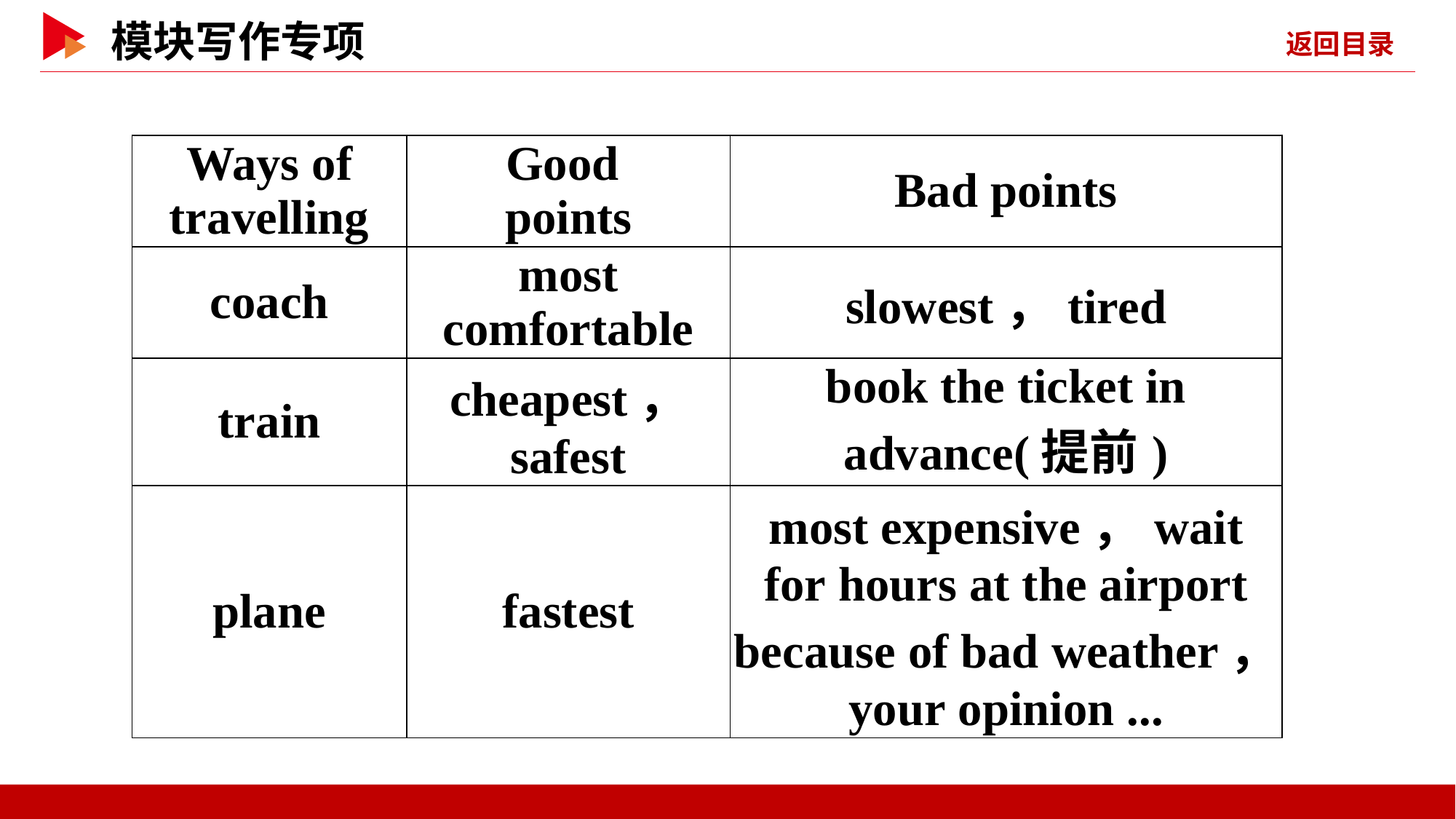

| Ways of travelling | Good points | Bad points |
| --- | --- | --- |
| coach | most comfortable | slowest，tired |
| train | cheapest， safest | book the ticket in advance(提前) |
| plane | fastest | most expensive，wait for hours at the airport because of bad weather， your opinion ... |